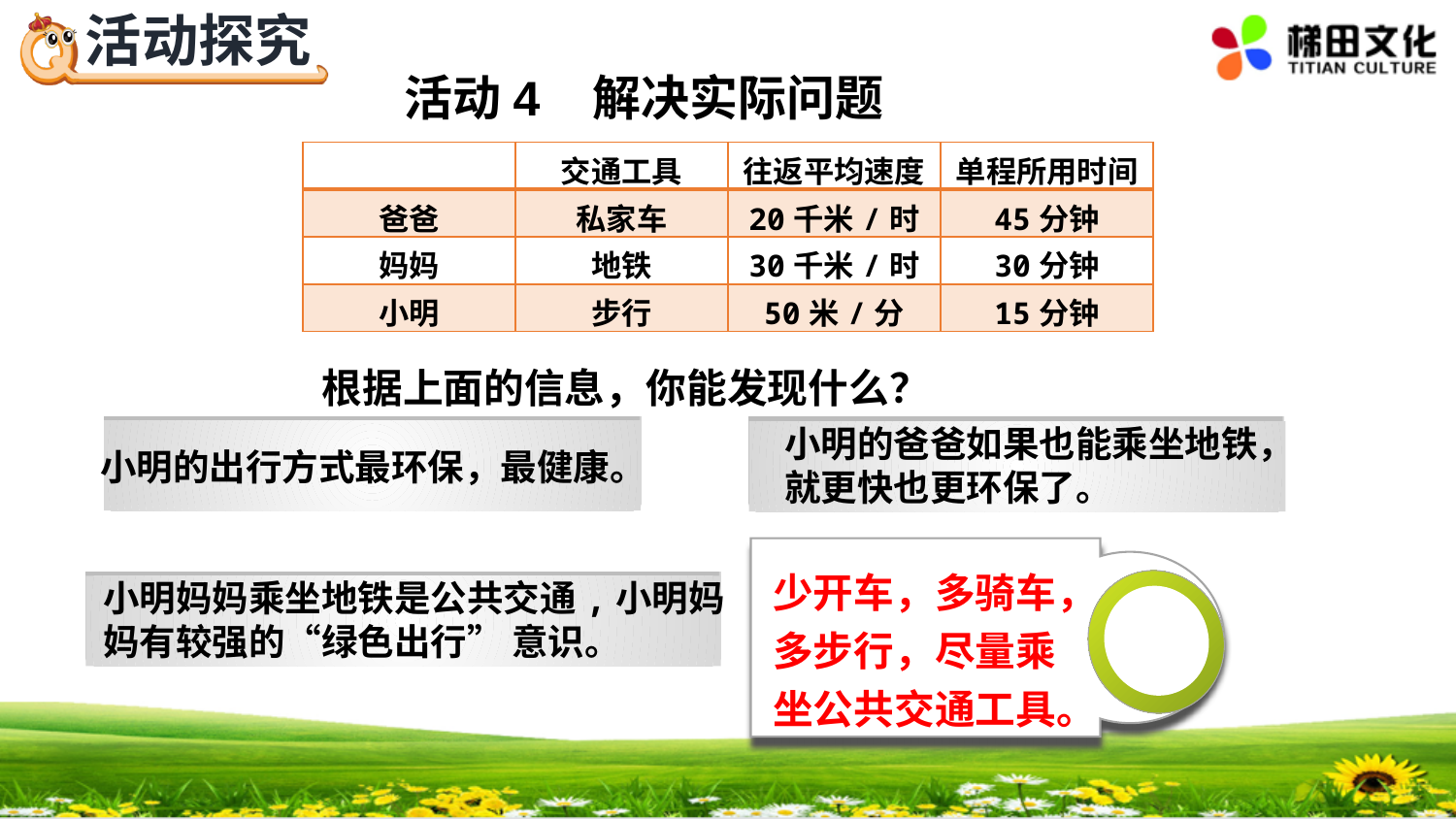

活动4   解决实际问题
|  | 交通工具 | 往返平均速度 | 单程所用时间 |
| --- | --- | --- | --- |
| 爸爸 | 私家车 | 20千米/时 | 45分钟 |
| 妈妈 | 地铁 | 30千米/时 | 30分钟 |
| 小明 | 步行 | 50米/分 | 15分钟 |
根据上面的信息，你能发现什么？
小明的爸爸如果也能乘坐地铁，就更快也更环保了。

小明的出行方式最环保，最健康。

少开车，多骑车，多步行，尽量乘坐公共交通工具。
小明妈妈乘坐地铁是公共交通,小明妈妈有较强的“绿色出行” 意识。